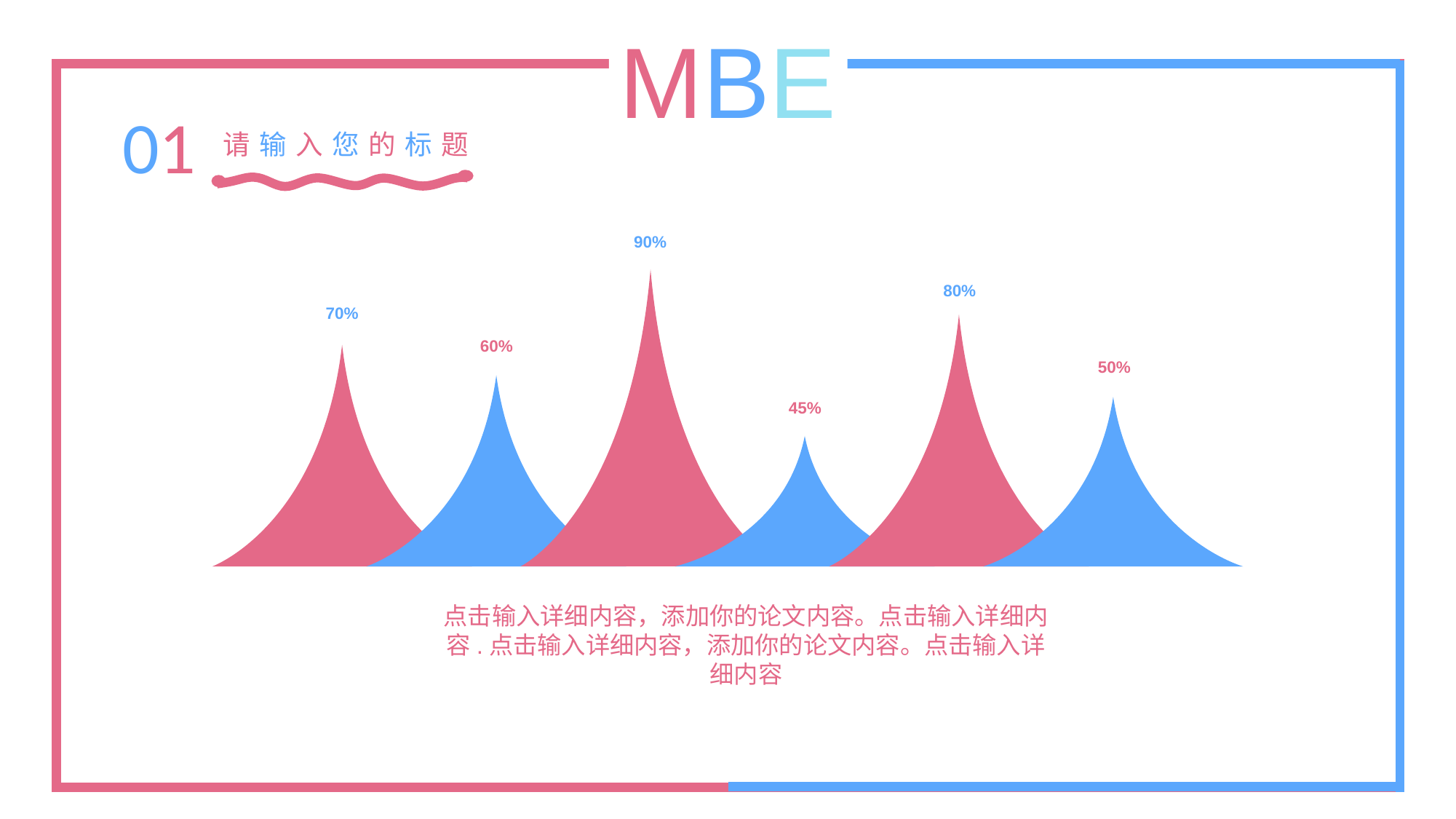

MBE

01
请输入您的标题

90%

80%
70%

60%

50%

45%

点击输入详细内容，添加你的论文内容。点击输入详细内容.点击输入详细内容，添加你的论文内容。点击输入详细内容